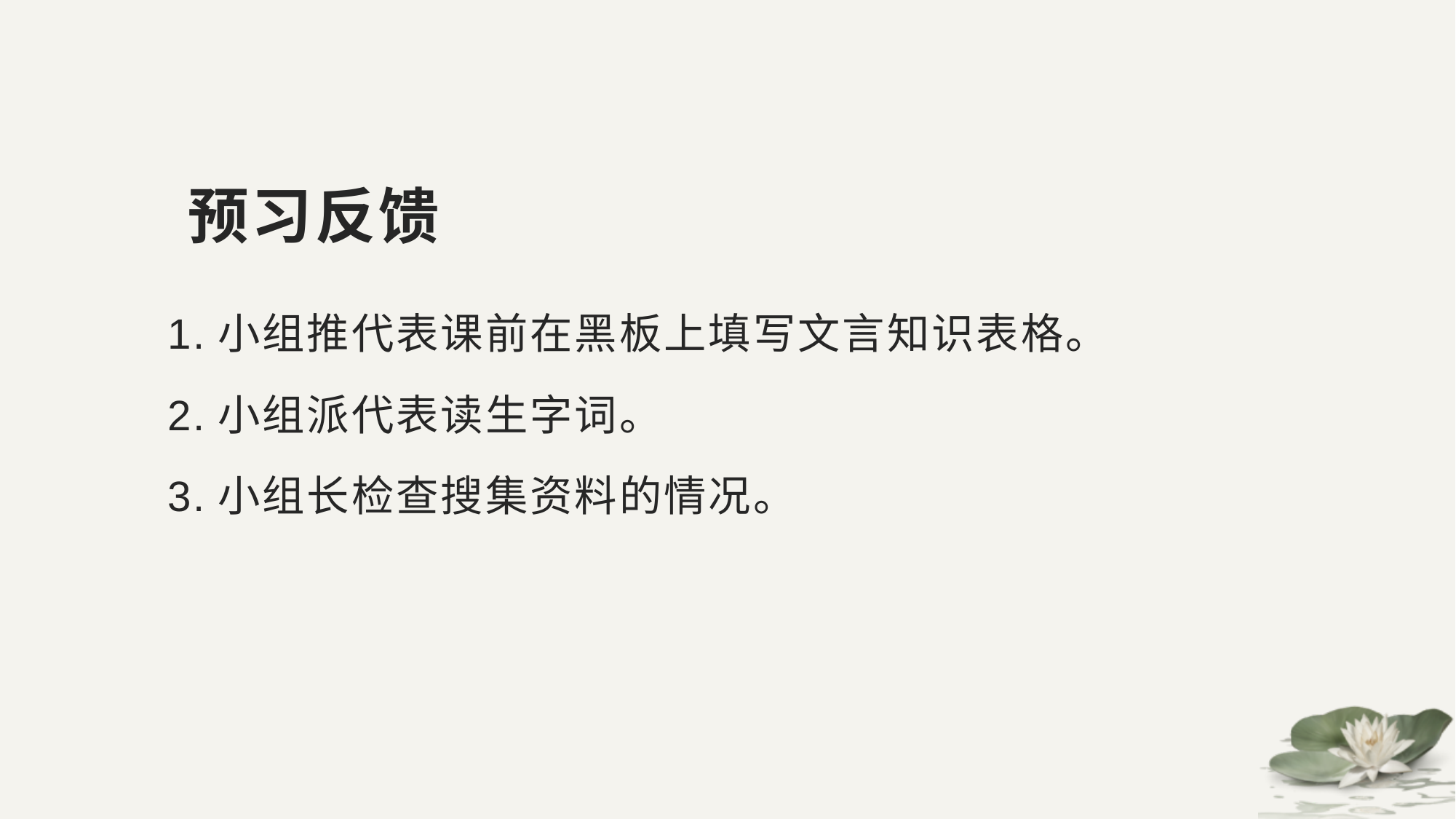

# 预习反馈
1.小组推代表课前在黑板上填写文言知识表格。
2.小组派代表读生字词。
3.小组长检查搜集资料的情况。